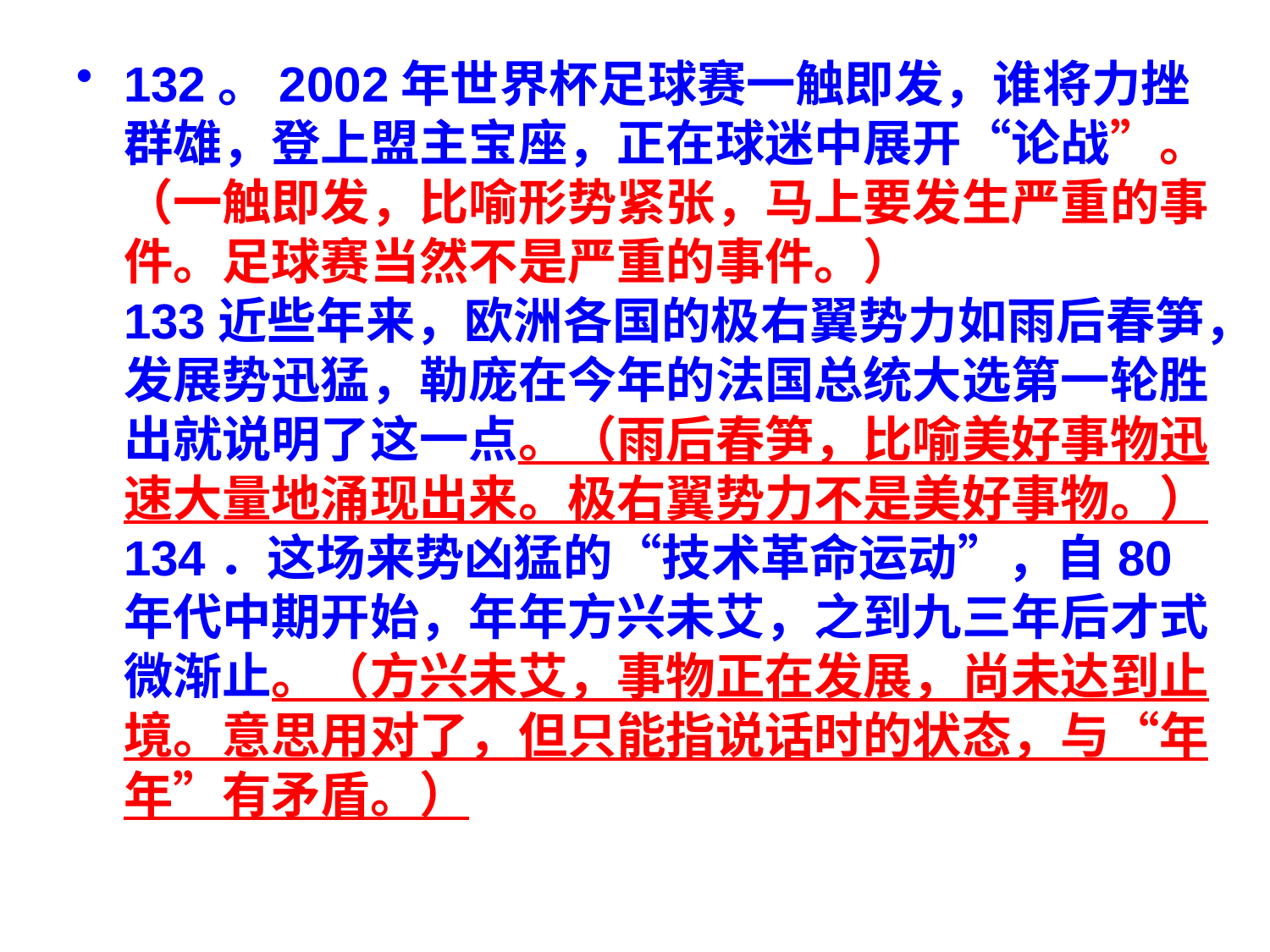

132。2002年世界杯足球赛一触即发，谁将力挫群雄，登上盟主宝座，正在球迷中展开“论战”。（一触即发，比喻形势紧张，马上要发生严重的事件。足球赛当然不是严重的事件。）
133近些年来，欧洲各国的极右翼势力如雨后春笋，发展势迅猛，勒庞在今年的法国总统大选第一轮胜出就说明了这一点。（雨后春笋，比喻美好事物迅速大量地涌现出来。极右翼势力不是美好事物。）
134．这场来势凶猛的“技术革命运动”，自80年代中期开始，年年方兴未艾，之到九三年后才式微渐止。（方兴未艾，事物正在发展，尚未达到止境。意思用对了，但只能指说话时的状态，与“年年”有矛盾。）